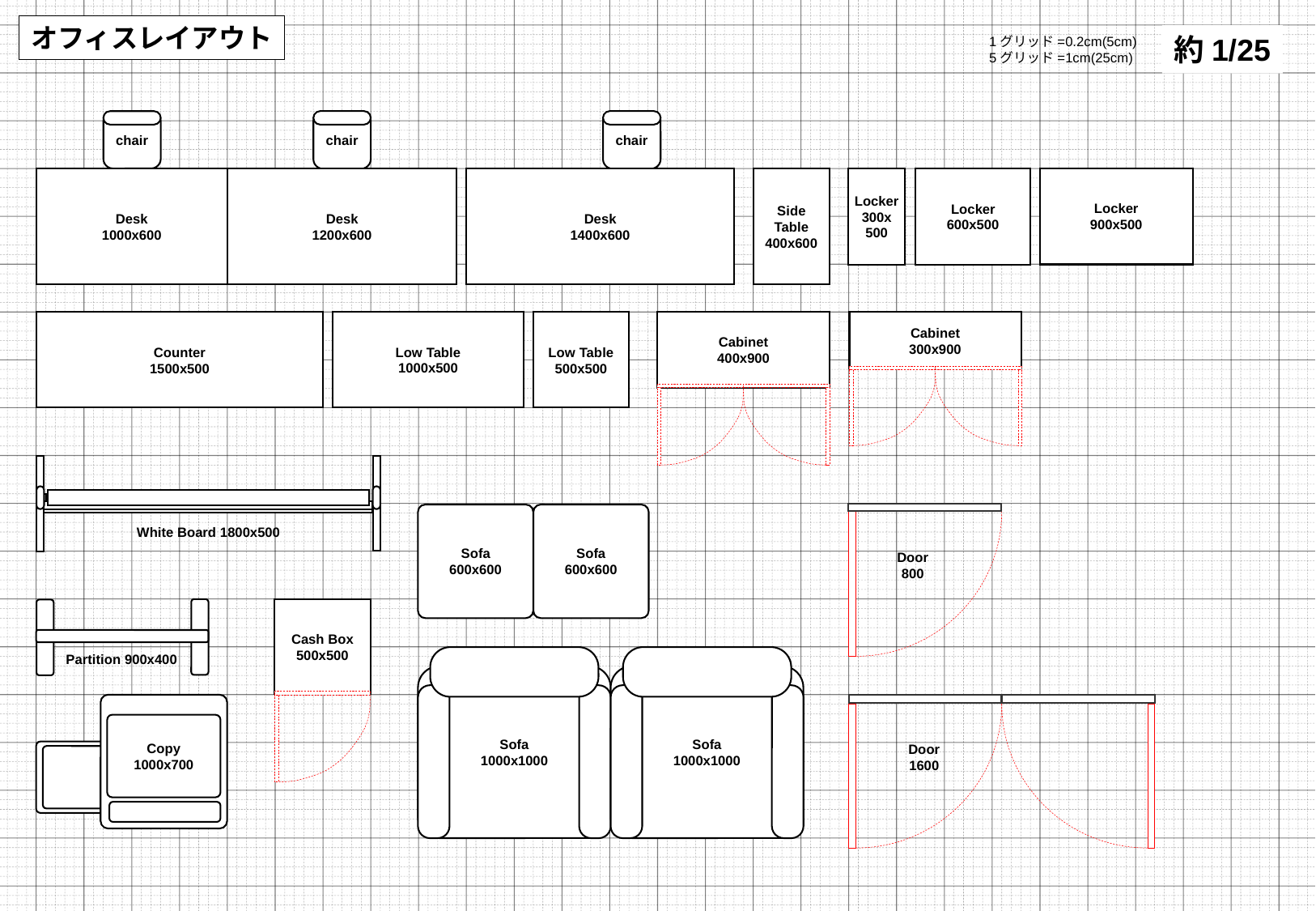

オフィスレイアウト
約1/25
1グリッド=0.2cm(5cm)
5グリッド=1cm(25cm)
chair

chair

chair

Locker
900x500
Desk
1400x600
Side
Table
400x600
Locker
300x
500
Locker
600x500
Desk
1000x600
Desk
1200x600
Counter
1500x500
Low Table
500x500
Cabinet
400x900
Cabinet
300x900
Low Table
1000x500

White Board 1800x500

Door
800

Sofa
600x600
Sofa
600x600

Cash Box
500x500

Sofa
1000x1000

Sofa
1000x1000

Partition 900x400

Copy
1000x700

Door
1600